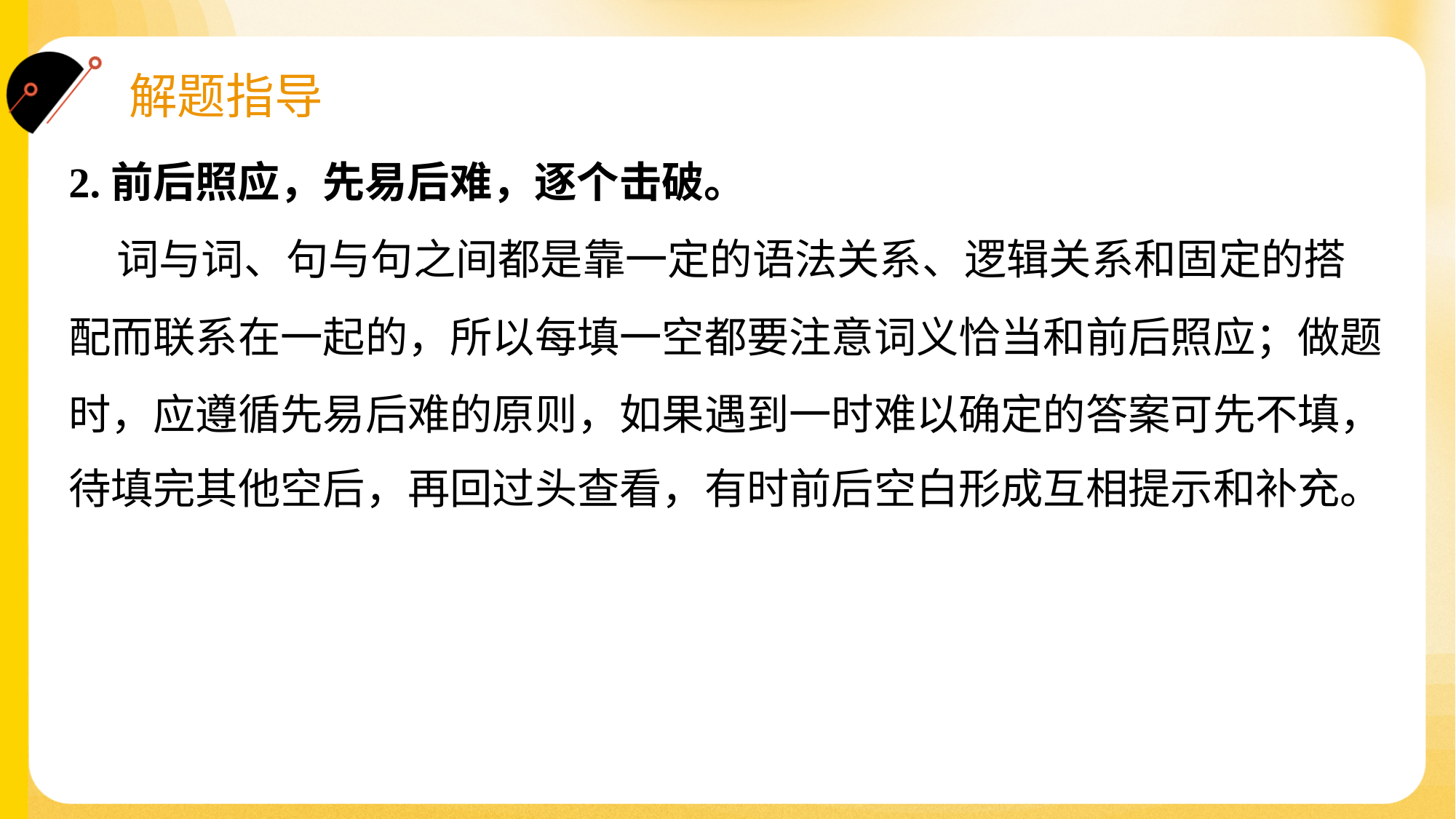

2.前后照应，先易后难，逐个击破。
    词与词、句与句之间都是靠一定的语法关系、逻辑关系和固定的搭
配而联系在一起的，所以每填一空都要注意词义恰当和前后照应；做题
时，应遵循先易后难的原则，如果遇到一时难以确定的答案可先不填，
待填完其他空后，再回过头查看，有时前后空白形成互相提示和补充。